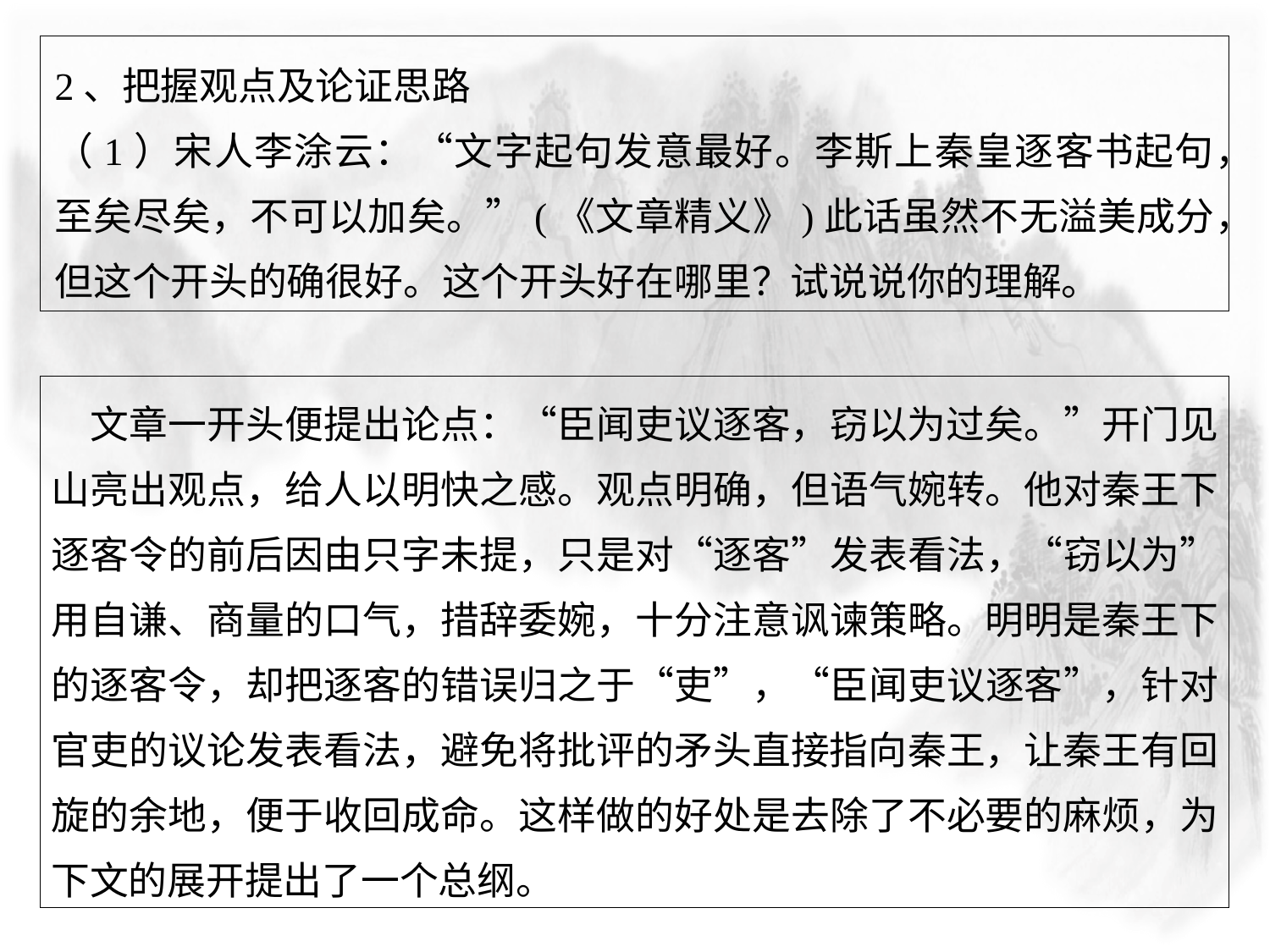

2、把握观点及论证思路
（1）宋人李涂云：“文字起句发意最好。李斯上秦皇逐客书起句，至矣尽矣，不可以加矣。”(《文章精义》)此话虽然不无溢美成分，但这个开头的确很好。这个开头好在哪里？试说说你的理解。
　文章一开头便提出论点：“臣闻吏议逐客，窃以为过矣。”开门见山亮出观点，给人以明快之感。观点明确，但语气婉转。他对秦王下逐客令的前后因由只字未提，只是对“逐客”发表看法，“窃以为”用自谦、商量的口气，措辞委婉，十分注意讽谏策略。明明是秦王下的逐客令，却把逐客的错误归之于“吏”，“臣闻吏议逐客”，针对官吏的议论发表看法，避免将批评的矛头直接指向秦王，让秦王有回旋的余地，便于收回成命。这样做的好处是去除了不必要的麻烦，为下文的展开提出了一个总纲。